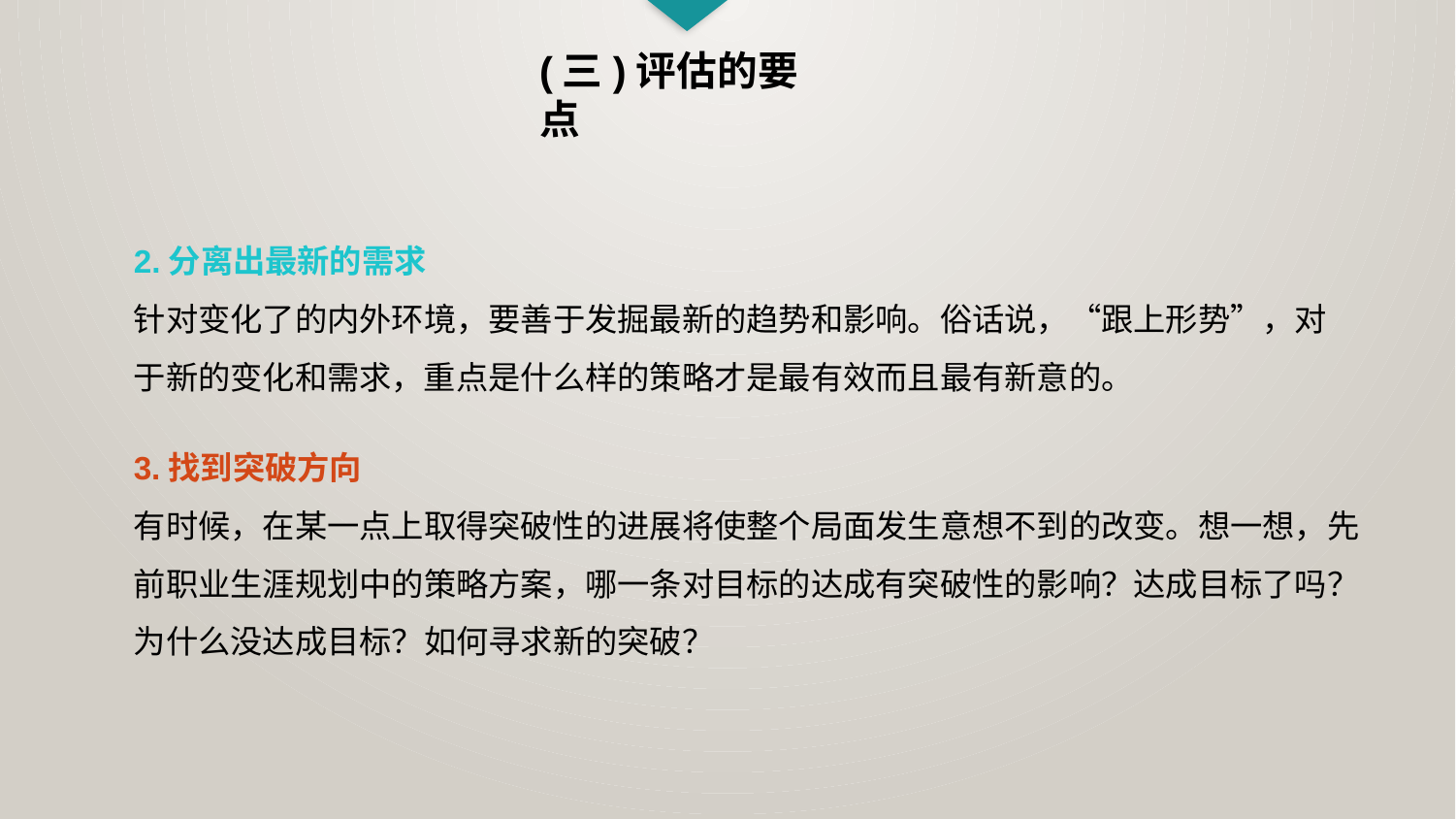

(三)评估的要点
2.分离出最新的需求
针对变化了的内外环境，要善于发掘最新的趋势和影响。俗话说，“跟上形势”，对于新的变化和需求，重点是什么样的策略才是最有效而且最有新意的。
3.找到突破方向
有时候，在某一点上取得突破性的进展将使整个局面发生意想不到的改变。想一想，先前职业生涯规划中的策略方案，哪一条对目标的达成有突破性的影响？达成目标了吗？为什么没达成目标？如何寻求新的突破？
79